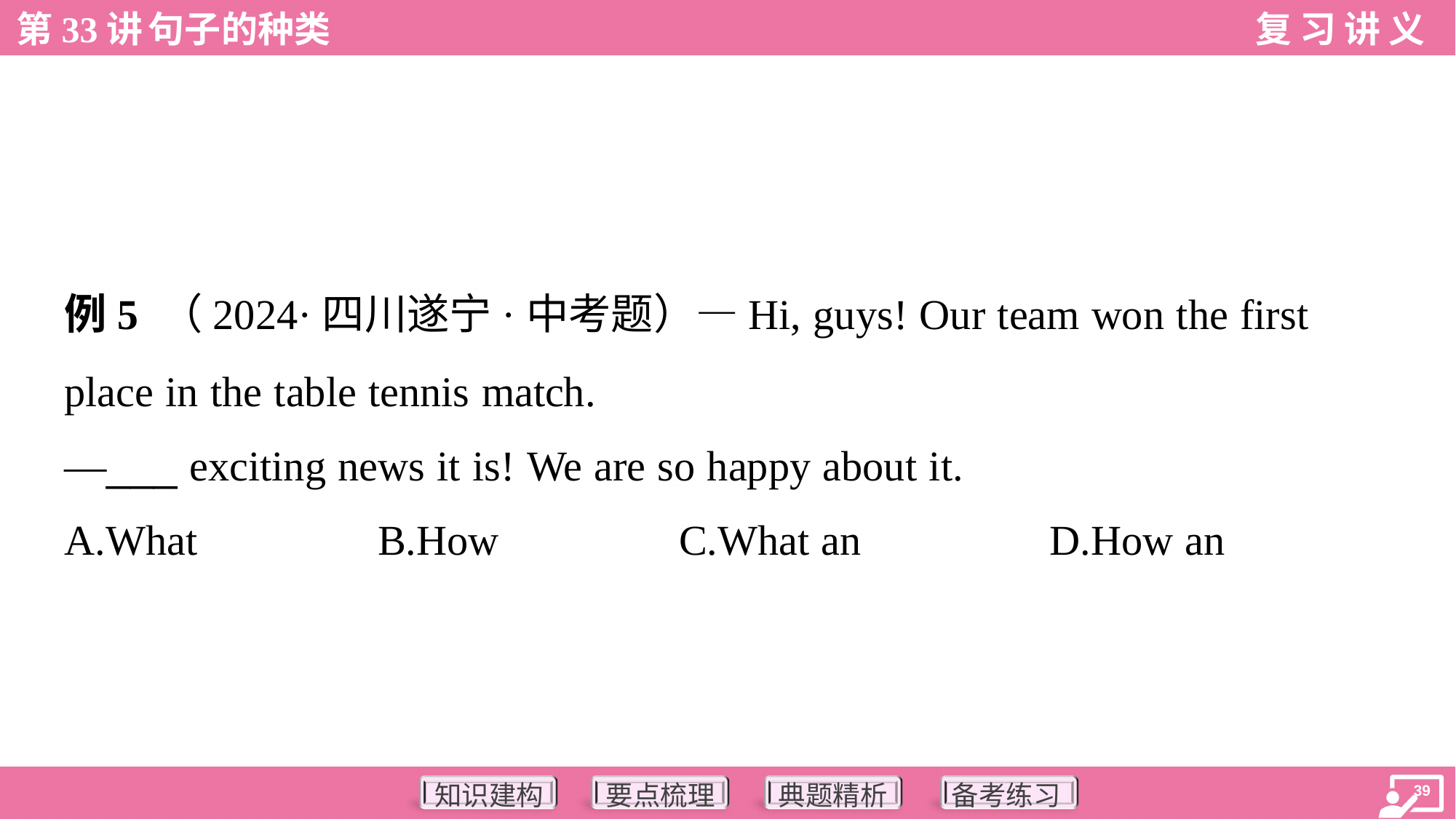

例5 （2024·四川遂宁·中考题）—Hi, guys! Our team won the first
place in the table tennis match.
—___ exciting news it is! We are so happy about it.
A.What	B.How	C.What an	D.How an